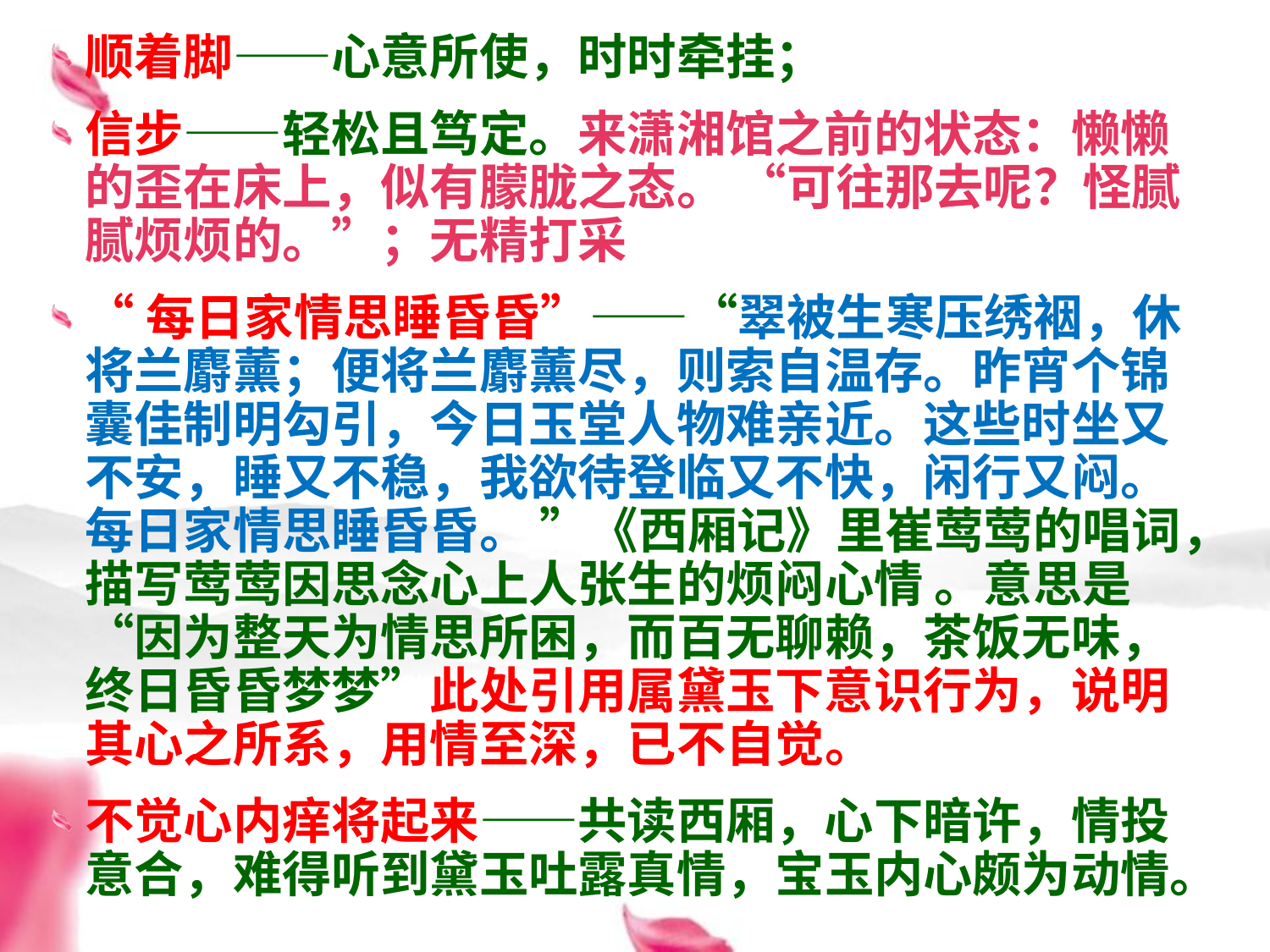

顺着脚——心意所使，时时牵挂；
信步——轻松且笃定。来潇湘馆之前的状态：懒懒的歪在床上，似有朦胧之态。 “可往那去呢？怪腻腻烦烦的。”；无精打采
“每日家情思睡昏昏”——“翠被生寒压绣裀，休将兰麝薰；便将兰麝薰尽，则索自温存。昨宵个锦囊佳制明勾引，今日玉堂人物难亲近。这些时坐又不安，睡又不稳，我欲待登临又不快，闲行又闷。每日家情思睡昏昏。 ”《西厢记》里崔莺莺的唱词，描写莺莺因思念心上人张生的烦闷心情 。意思是“因为整天为情思所困，而百无聊赖，茶饭无味，终日昏昏梦梦”此处引用属黛玉下意识行为，说明其心之所系，用情至深，已不自觉。
不觉心内痒将起来——共读西厢，心下暗许，情投意合，难得听到黛玉吐露真情，宝玉内心颇为动情。